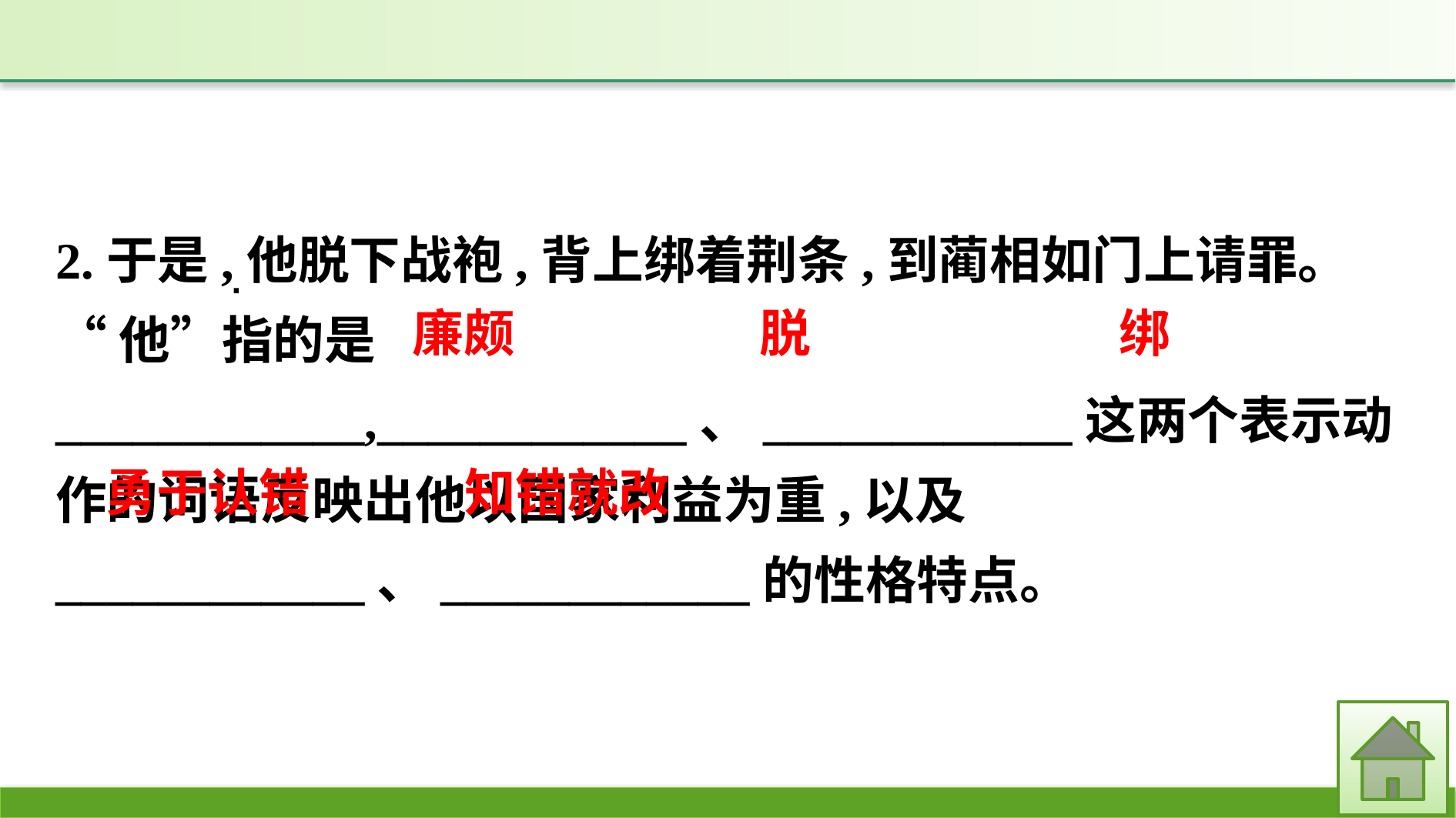

2.于是,他脱下战袍,背上绑着荆条,到蔺相如门上请罪。
“他”指的是____________,____________、____________这两个表示动作的词语反映出他以国家利益为重,以及
____________、____________的性格特点。
·
廉颇
脱
绑
勇于认错
知错就改